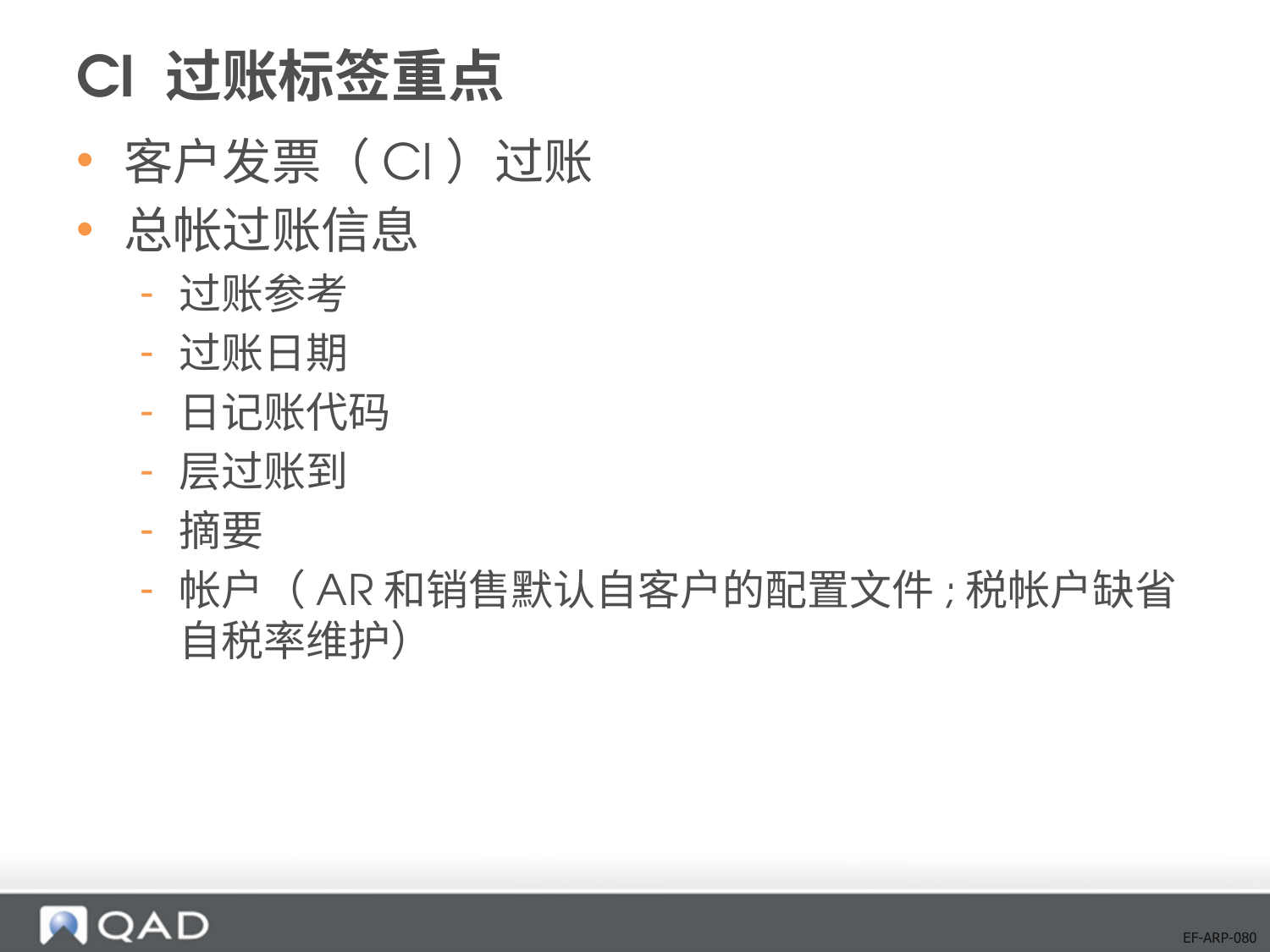

# CI 过账标签重点
客户发票（CI）过账
总帐过账信息
过账参考
过账日期
日记账代码
层过账到
摘要
帐户（AR和销售默认自客户的配置文件;税帐户缺省自税率维护）
EF-ARP-080